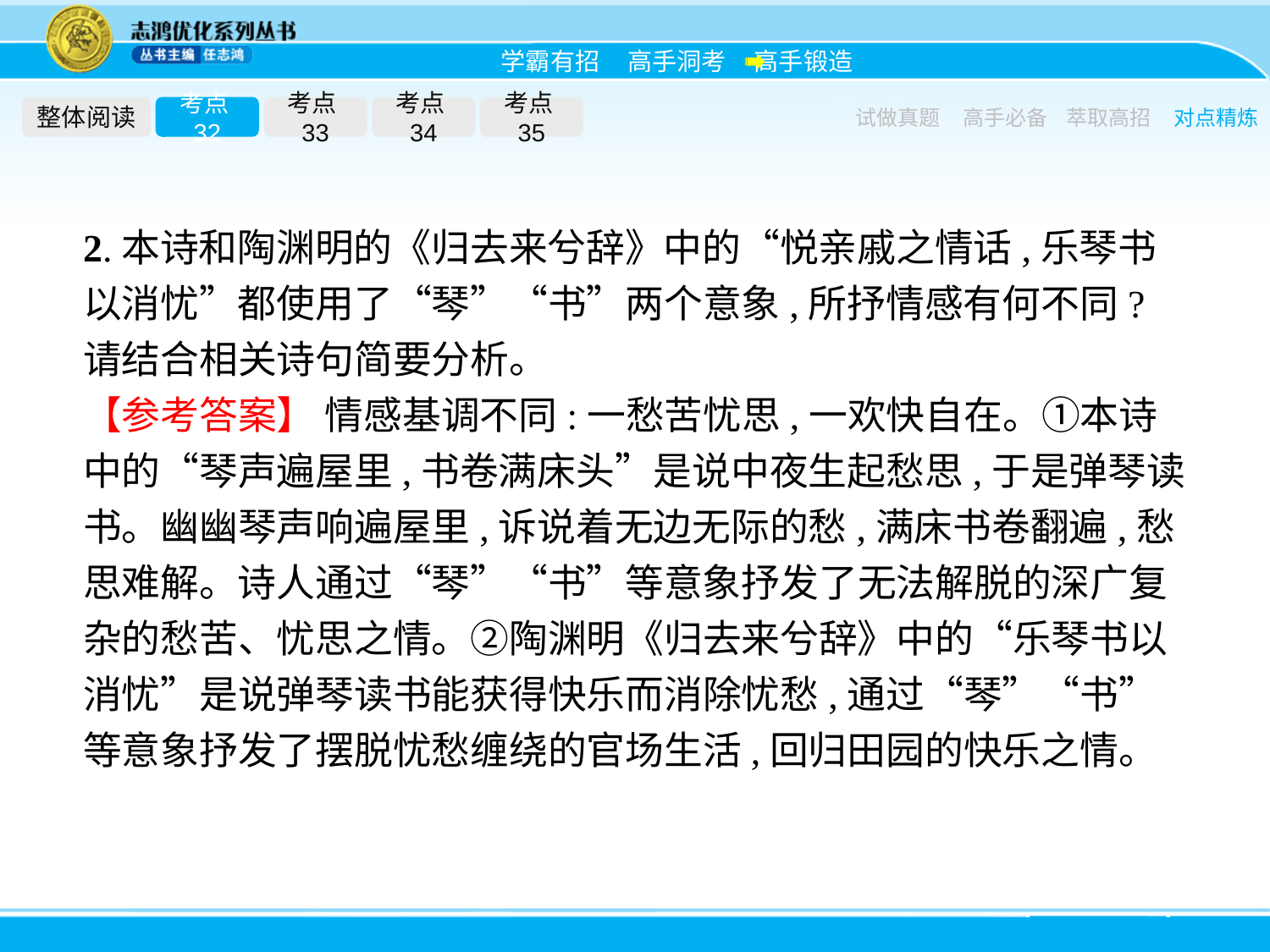

整体阅读
考点32
考点33
考点34
考点35
试做真题
高手必备
萃取高招
对点精炼
2.本诗和陶渊明的《归去来兮辞》中的“悦亲戚之情话,乐琴书以消忧”都使用了“琴”“书”两个意象,所抒情感有何不同?请结合相关诗句简要分析。
【参考答案】 情感基调不同:一愁苦忧思,一欢快自在。①本诗中的“琴声遍屋里,书卷满床头”是说中夜生起愁思,于是弹琴读书。幽幽琴声响遍屋里,诉说着无边无际的愁,满床书卷翻遍,愁思难解。诗人通过“琴”“书”等意象抒发了无法解脱的深广复杂的愁苦、忧思之情。②陶渊明《归去来兮辞》中的“乐琴书以消忧”是说弹琴读书能获得快乐而消除忧愁,通过“琴”“书”等意象抒发了摆脱忧愁缠绕的官场生活,回归田园的快乐之情。